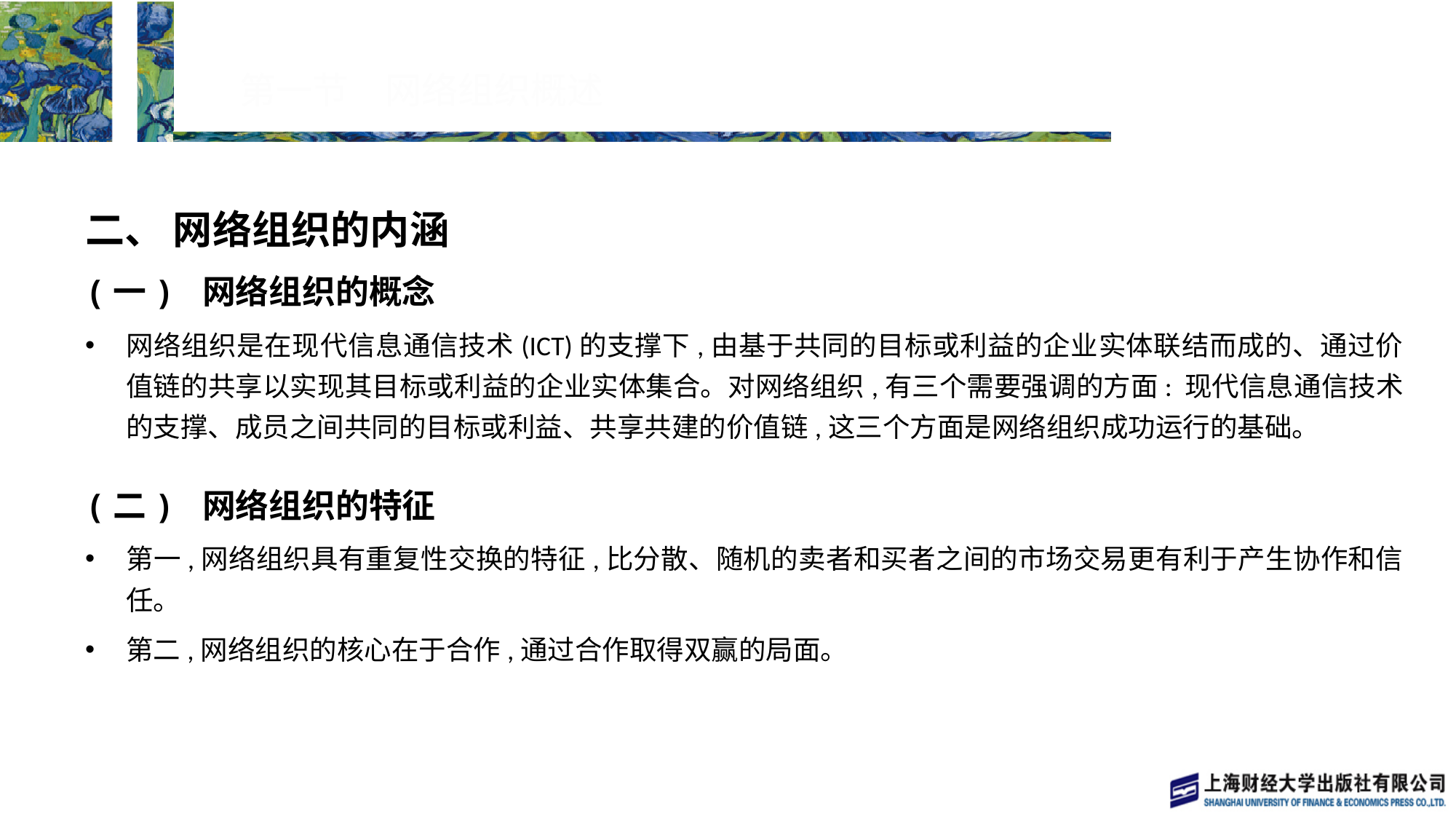

# 第一节　网络组织概述
二、 网络组织的内涵
(一) 网络组织的概念
网络组织是在现代信息通信技术(ICT)的支撑下,由基于共同的目标或利益的企业实体联结而成的、通过价值链的共享以实现其目标或利益的企业实体集合。对网络组织,有三个需要强调的方面: 现代信息通信技术的支撑、成员之间共同的目标或利益、共享共建的价值链,这三个方面是网络组织成功运行的基础。
(二) 网络组织的特征
第一,网络组织具有重复性交换的特征,比分散、随机的卖者和买者之间的市场交易更有利于产生协作和信任。
第二,网络组织的核心在于合作,通过合作取得双赢的局面。